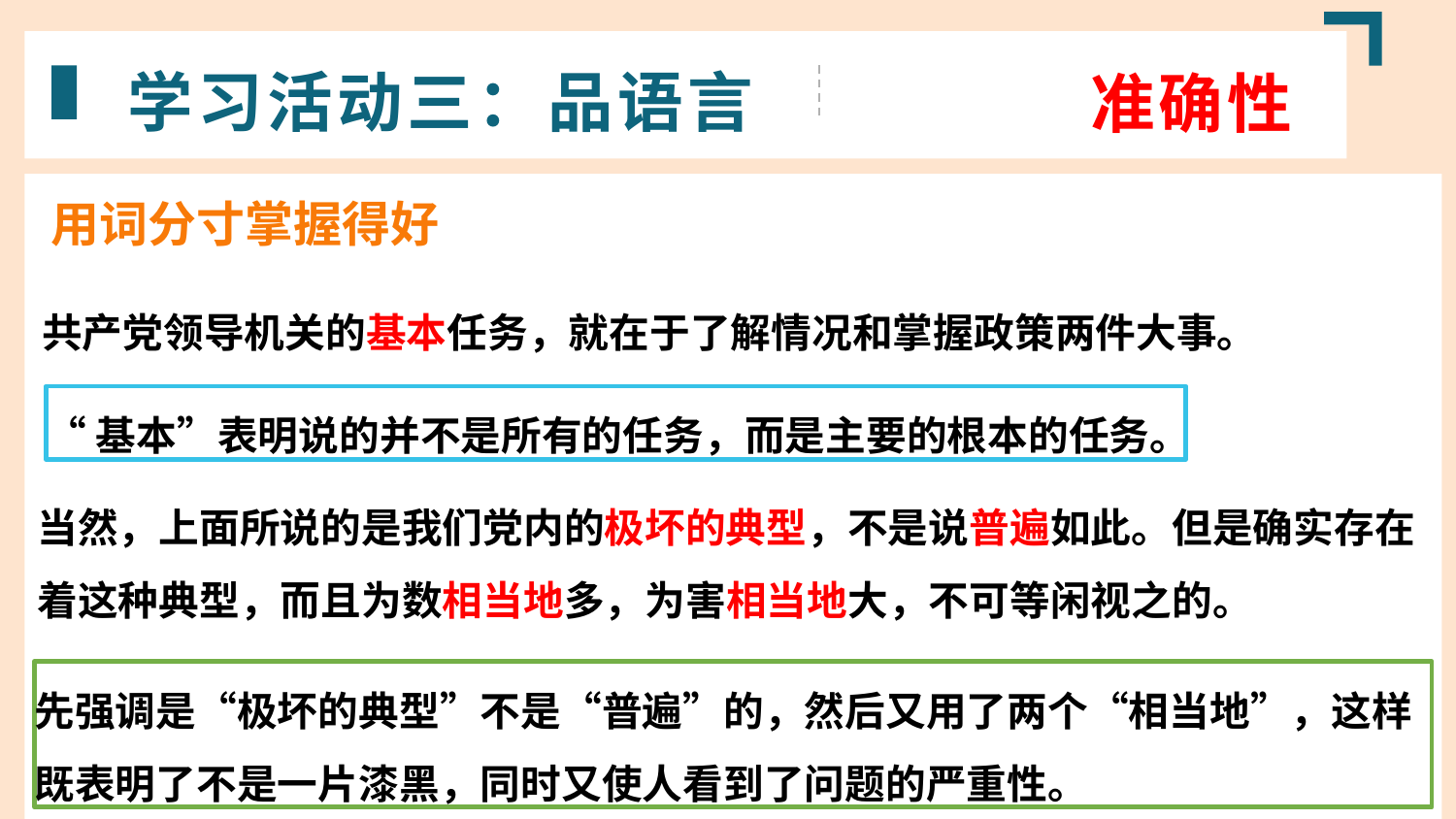

学习活动三：品语言
准确性

用词分寸掌握得好

共产党领导机关的基本任务，就在于了解情况和掌握政策两件大事。
“基本”表明说的并不是所有的任务，而是主要的根本的任务。
当然，上面所说的是我们党内的极坏的典型，不是说普遍如此。但是确实存在着这种典型，而且为数相当地多，为害相当地大，不可等闲视之的。
先强调是“极坏的典型”不是“普遍”的，然后又用了两个“相当地”，这样既表明了不是一片漆黑，同时又使人看到了问题的严重性。